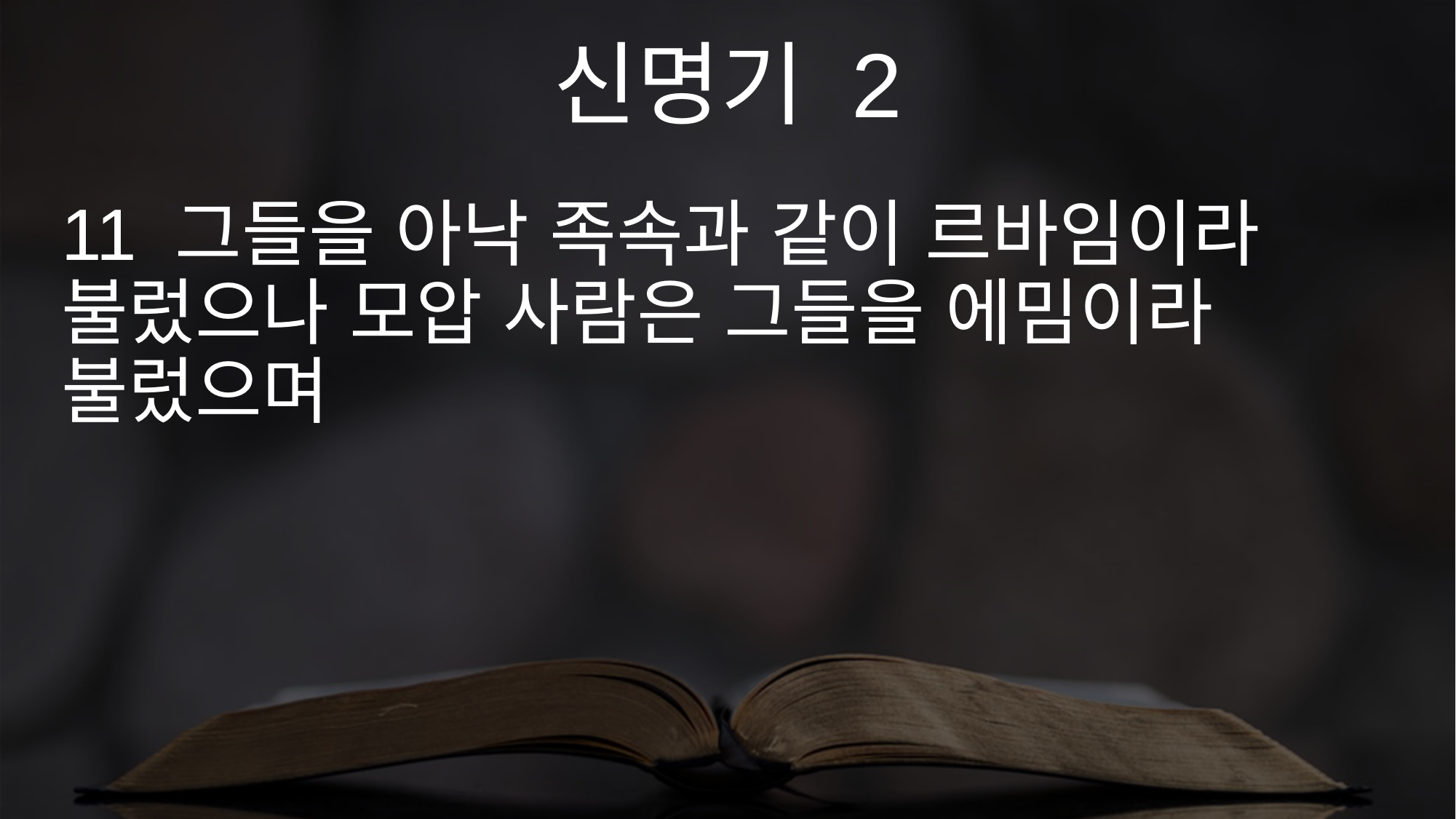

신명기 2
11 그들을 아낙 족속과 같이 르바임이라 불렀으나 모압 사람은 그들을 에밈이라 불렀으며